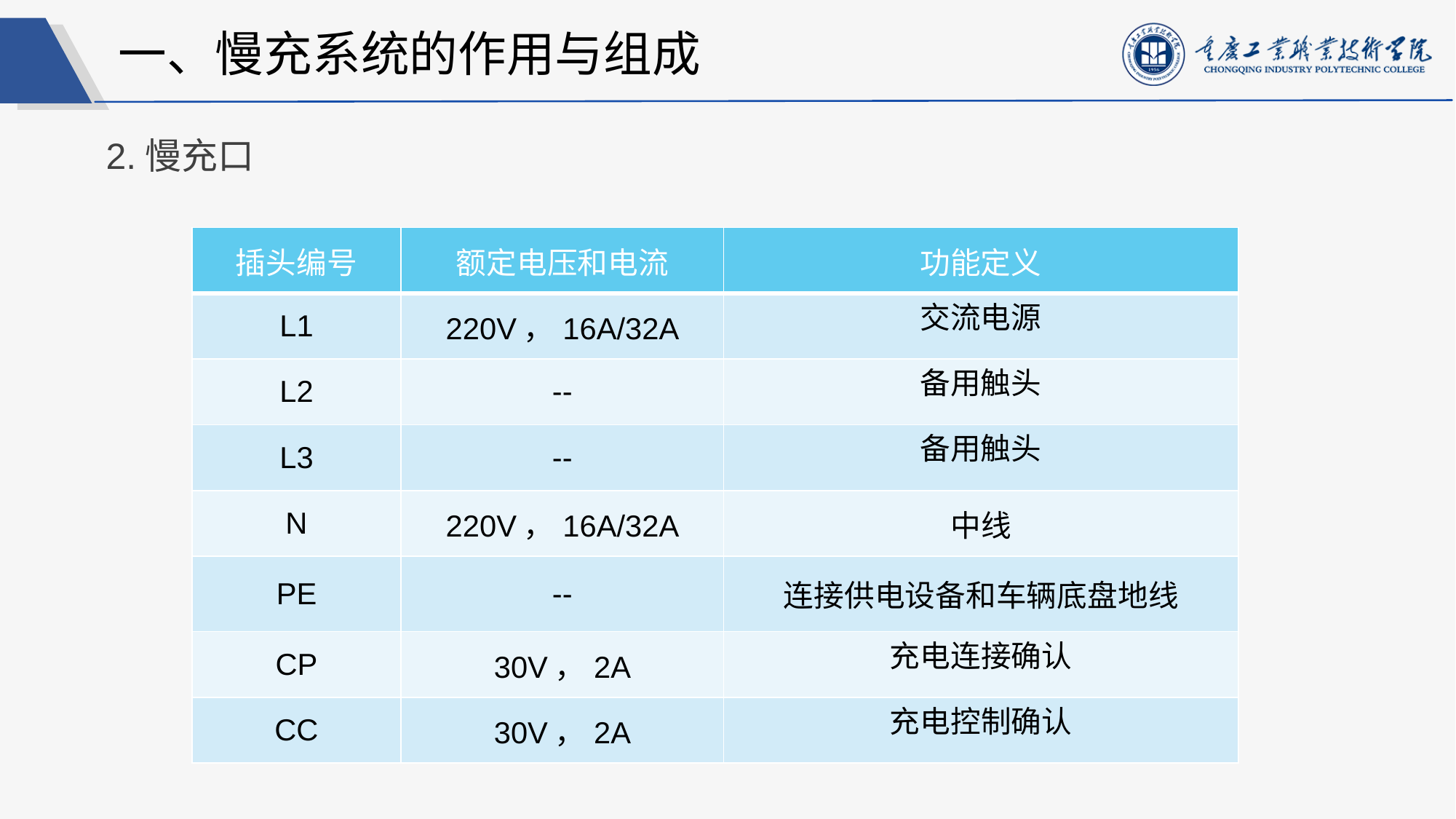

一、慢充系统的作用与组成
2.慢充口
| 插头编号 | 额定电压和电流 | 功能定义 |
| --- | --- | --- |
| L1 | 220V，16A/32A | 交流电源 |
| L2 | -- | 备用触头 |
| L3 | -- | 备用触头 |
| N | 220V，16A/32A | 中线 |
| PE | -- | 连接供电设备和车辆底盘地线 |
| CP | 30V，2A | 充电连接确认 |
| CC | 30V，2A | 充电控制确认 |